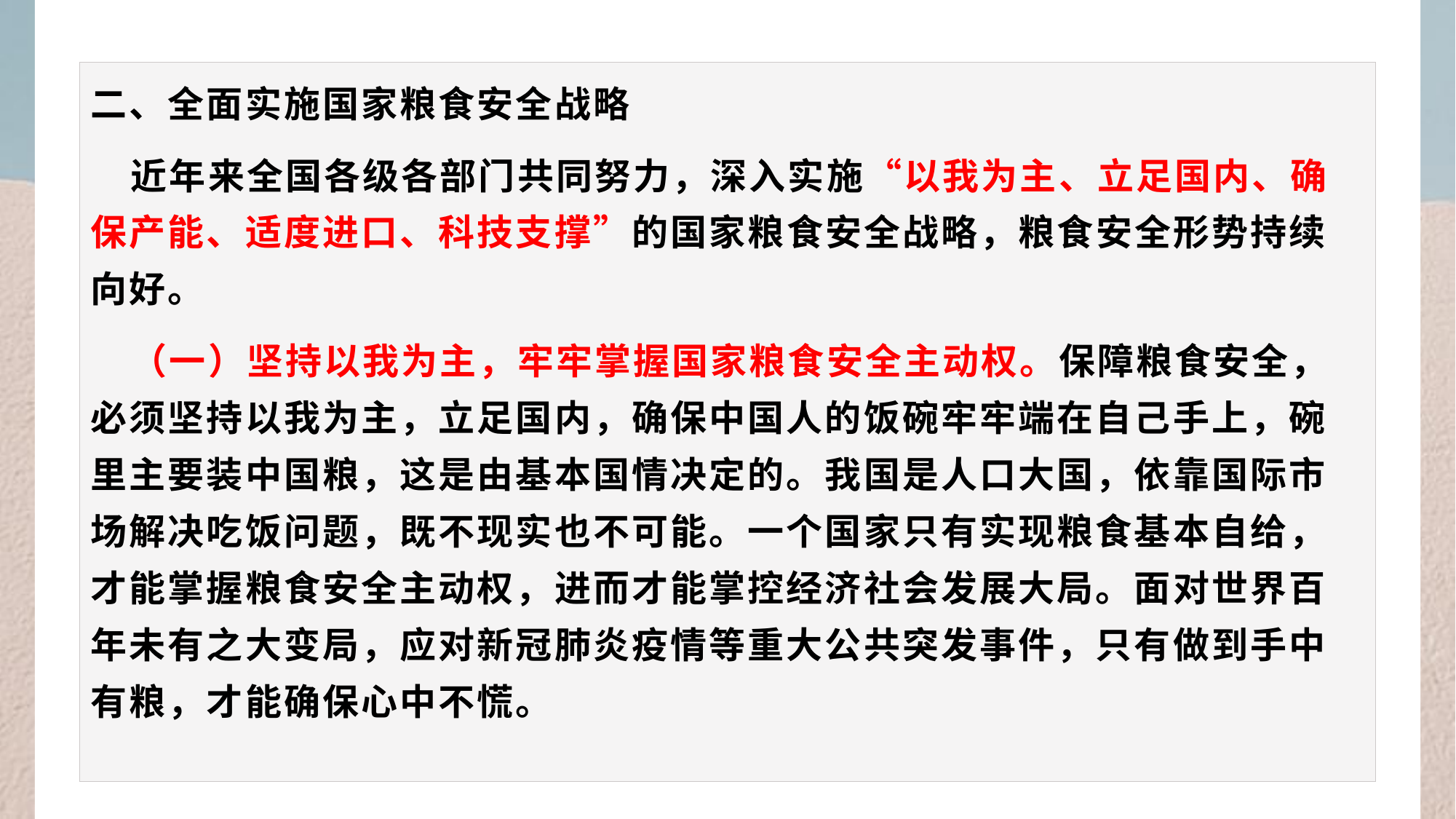

二、全面实施国家粮食安全战略
   近年来全国各级各部门共同努力，深入实施“以我为主、立足国内、确保产能、适度进口、科技支撑”的国家粮食安全战略，粮食安全形势持续向好。
   （一）坚持以我为主，牢牢掌握国家粮食安全主动权。保障粮食安全，必须坚持以我为主，立足国内，确保中国人的饭碗牢牢端在自己手上，碗里主要装中国粮，这是由基本国情决定的。我国是人口大国，依靠国际市场解决吃饭问题，既不现实也不可能。一个国家只有实现粮食基本自给，才能掌握粮食安全主动权，进而才能掌控经济社会发展大局。面对世界百年未有之大变局，应对新冠肺炎疫情等重大公共突发事件，只有做到手中有粮，才能确保心中不慌。